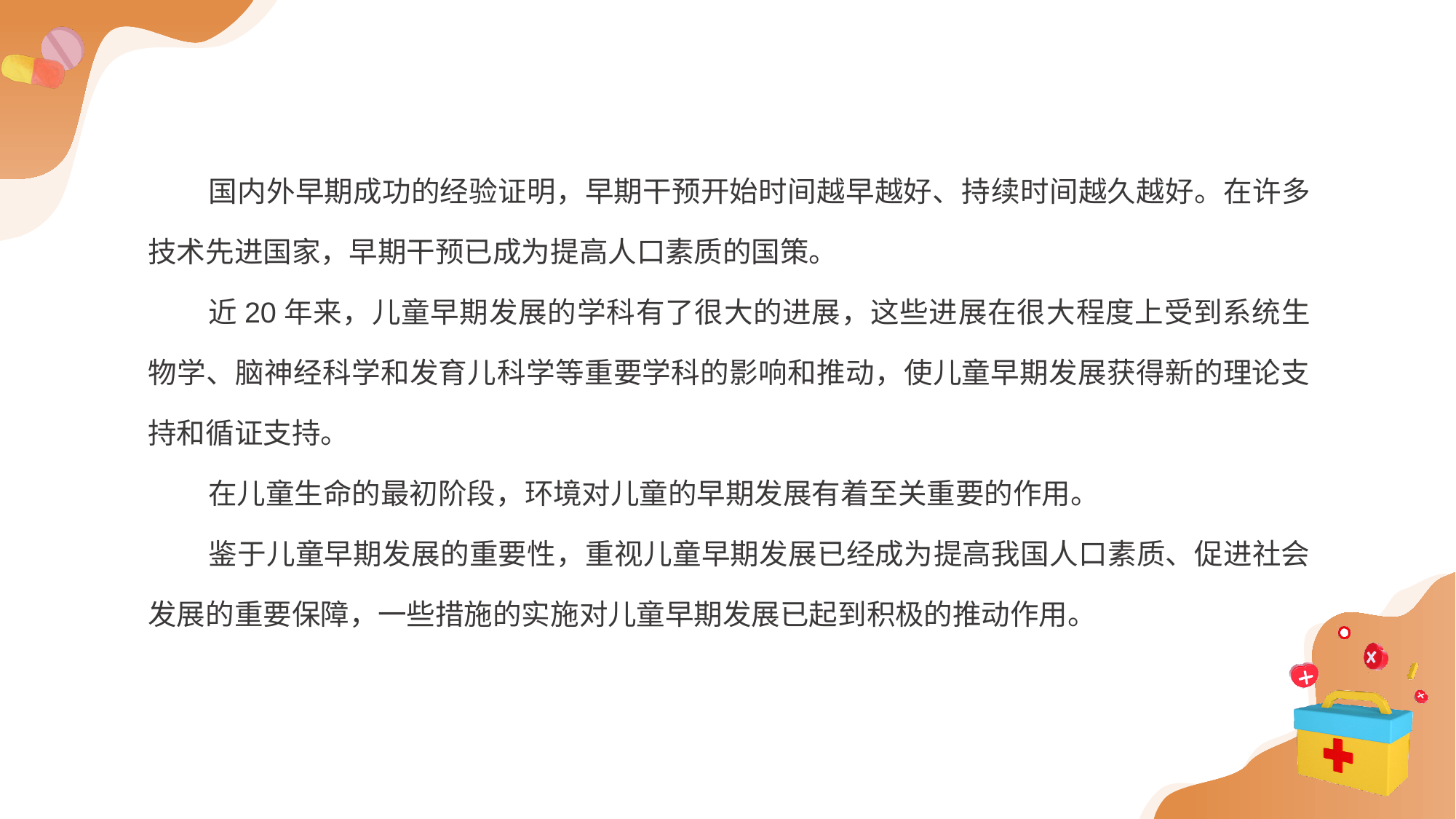

国内外早期成功的经验证明，早期干预开始时间越早越好、持续时间越久越好。在许多技术先进国家，早期干预已成为提高人口素质的国策。
近20年来，儿童早期发展的学科有了很大的进展，这些进展在很大程度上受到系统生物学、脑神经科学和发育儿科学等重要学科的影响和推动，使儿童早期发展获得新的理论支持和循证支持。
在儿童生命的最初阶段，环境对儿童的早期发展有着至关重要的作用。
鉴于儿童早期发展的重要性，重视儿童早期发展已经成为提高我国人口素质、促进社会发展的重要保障，一些措施的实施对儿童早期发展已起到积极的推动作用。